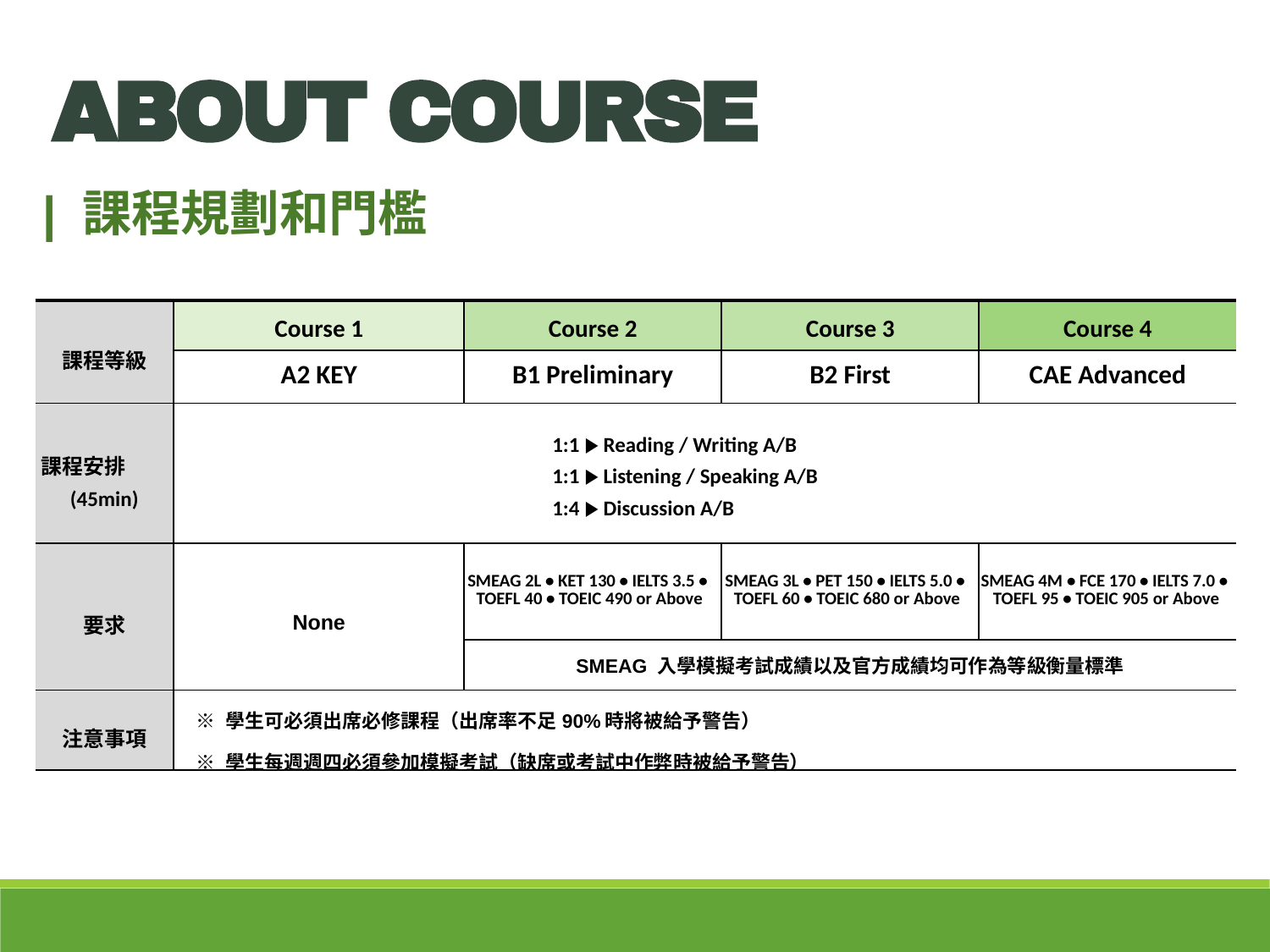

ABOUT COURSE
| 課程規劃和門檻
| 課程等級 | Course 1 | Course 2 | Course 3 | Course 4 |
| --- | --- | --- | --- | --- |
|  | A2 KEY | B1 Preliminary | B2 First | CAE Advanced |
| 課程安排 (45min) | 1:1 ▶ Reading / Writing A/B 1:1 ▶ Listening / Speaking A/B 1:4 ▶ Discussion A/B |  |  |  |
| 要求 | None | SMEAG 2L • KET 130 • IELTS 3.5 • TOEFL 40 • TOEIC 490 or Above | SMEAG 3L • PET 150 • IELTS 5.0 • TOEFL 60 • TOEIC 680 or Above | SMEAG 4M • FCE 170 • IELTS 7.0 • TOEFL 95 • TOEIC 905 or Above |
|  |  | SMEAG 入學模擬考試成績以及官方成績均可作為等級衡量標準 |  |  |
| 注意事項 | ※ 學生可必須出席必修課程（出席率不足90%時將被給予警告） ※ 學生每週週四必須參加模擬考試（缺席或考試中作弊時被給予警告） |  |  |  |